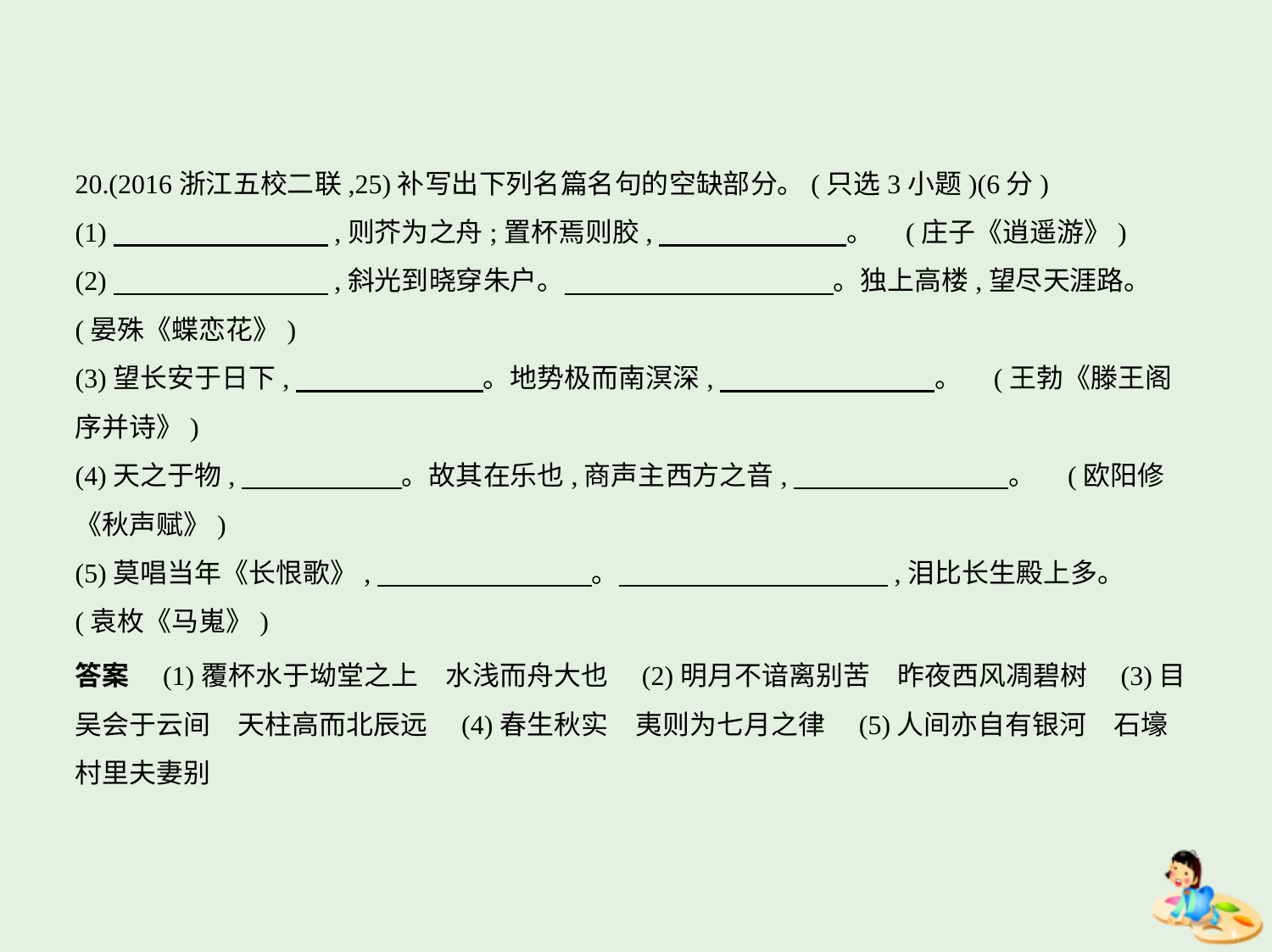

20.(2016浙江五校二联,25)补写出下列名篇名句的空缺部分。(只选3小题)(6分)
(1)　　　　　　　    ,则芥为之舟;置杯焉则胶,　　　　　　    。 (庄子《逍遥游》)
(2)　　　　　　　    ,斜光到晓穿朱户。　　　　　　　　　    。独上高楼,望尽天涯路。
(晏殊《蝶恋花》)
(3)望长安于日下,　　　　　　    。地势极而南溟深,　　　　　　　    。 (王勃《滕王阁
序并诗》)
(4)天之于物,　　　　　    。故其在乐也,商声主西方之音,　　　　　　　    。 (欧阳修
《秋声赋》)
(5)莫唱当年《长恨歌》,　　　　　　　    。　　　　　　　　　    ,泪比长生殿上多。
(袁枚《马嵬》)
答案　(1)覆杯水于坳堂之上　水浅而舟大也　(2)明月不谙离别苦　昨夜西风凋碧树　(3)目
吴会于云间　天柱高而北辰远　(4)春生秋实　夷则为七月之律　(5)人间亦自有银河　石壕
村里夫妻别